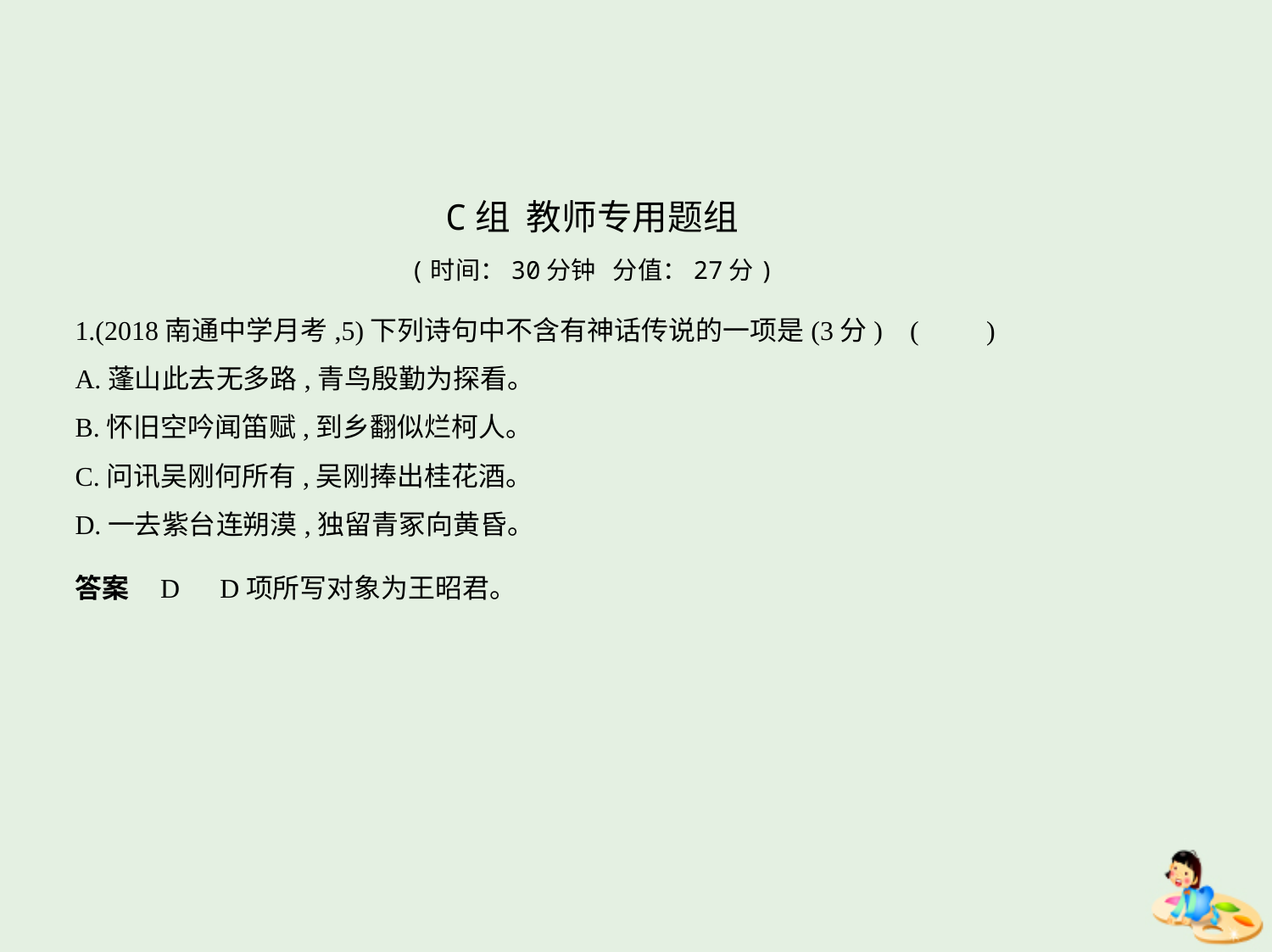

C组  教师专用题组
(时间：30分钟   分值：27分)
1.(2018南通中学月考,5)下列诗句中不含有神话传说的一项是(3分) (　　)
A.蓬山此去无多路,青鸟殷勤为探看。
B.怀旧空吟闻笛赋,到乡翻似烂柯人。
C.问讯吴刚何所有,吴刚捧出桂花酒。
D.一去紫台连朔漠,独留青冢向黄昏。
答案    D　D项所写对象为王昭君。